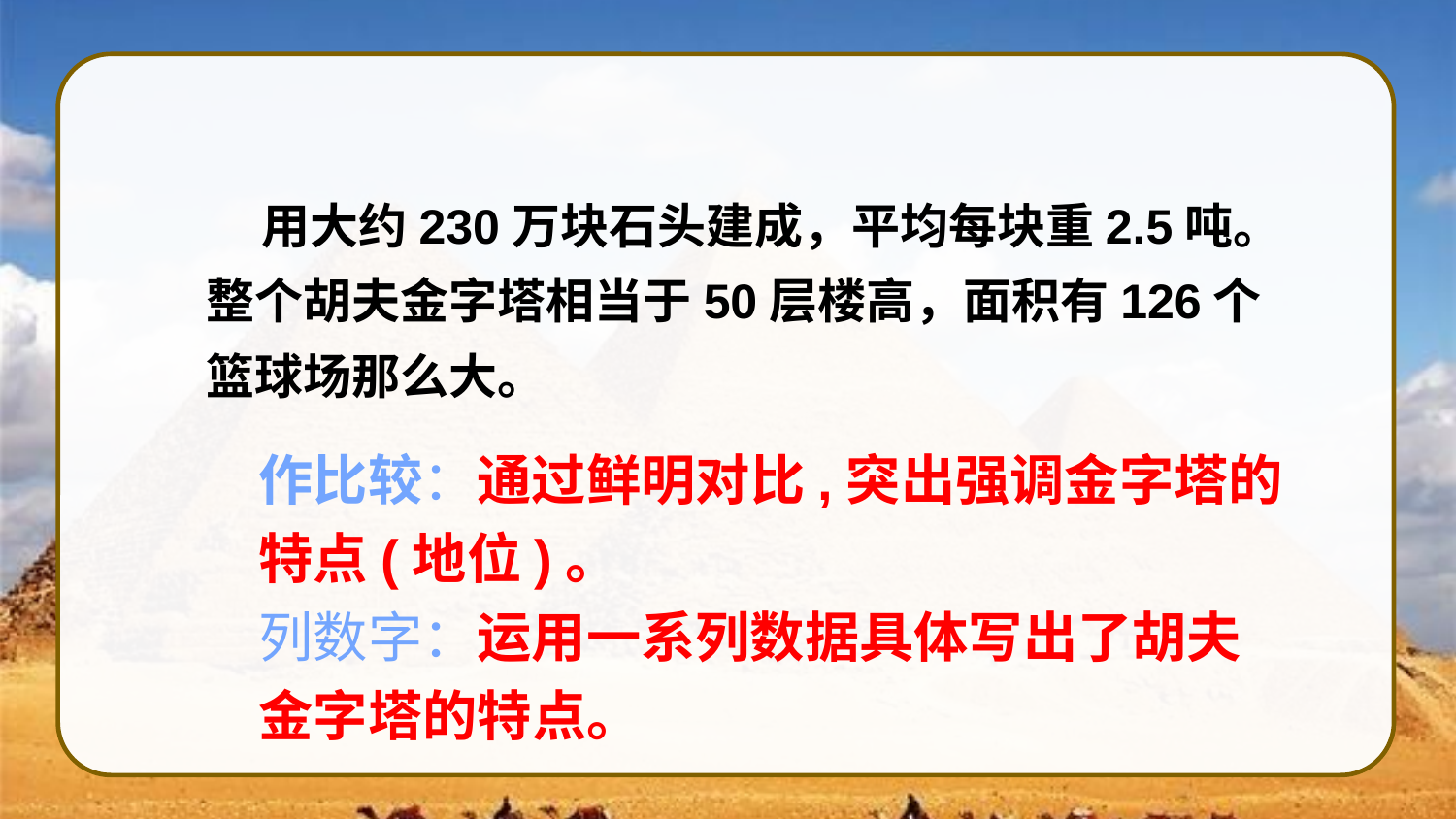

用大约230万块石头建成，平均每块重2.5吨。整个胡夫金字塔相当于50层楼高，面积有126个篮球场那么大。
作比较：通过鲜明对比,突出强调金字塔的特点(地位)。
列数字：运用一系列数据具体写出了胡夫金字塔的特点。